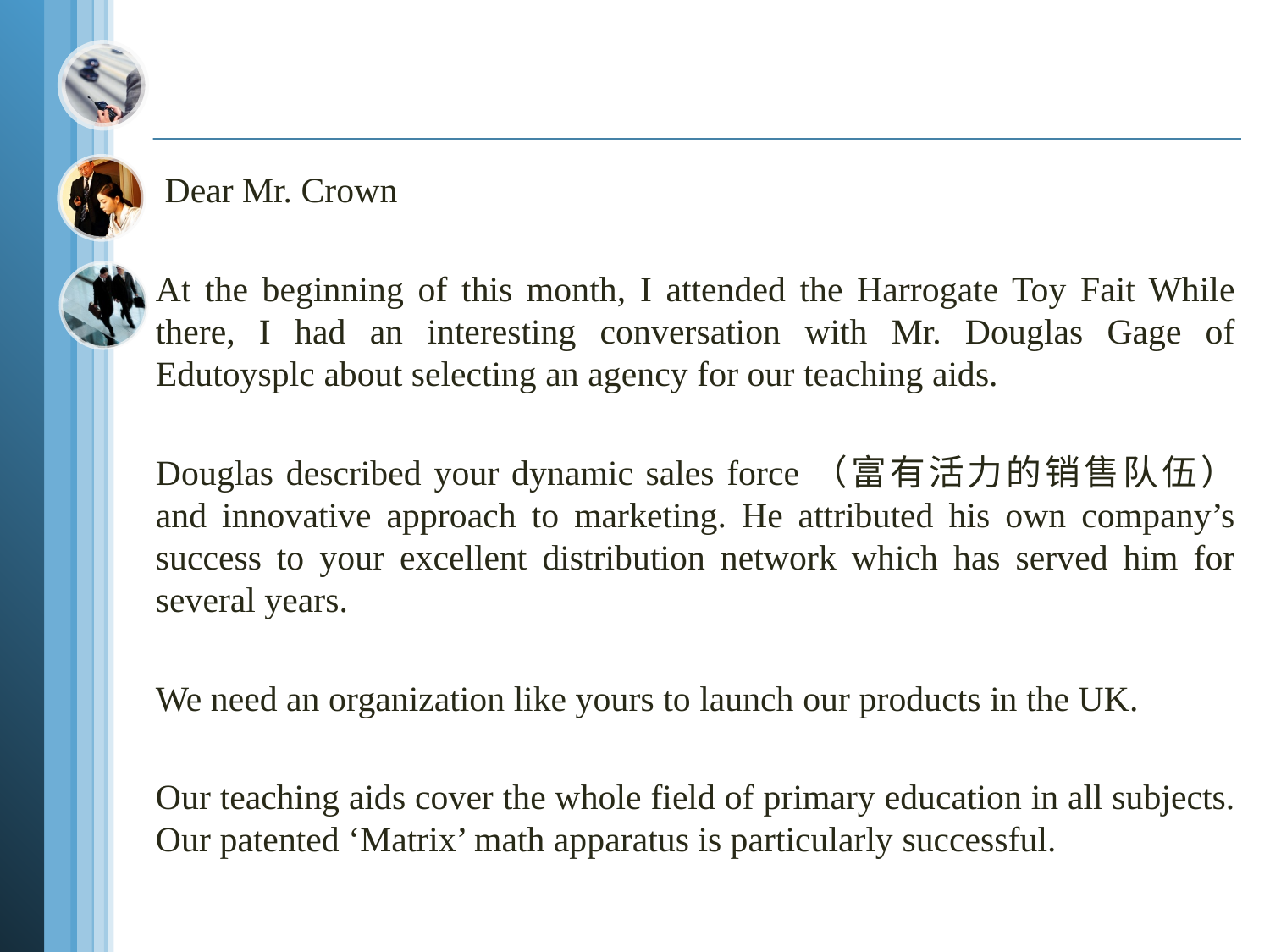

#
 Dear Mr. Crown

At the beginning of this month, I attended the Harrogate Toy Fait While there, I had an interesting conversation with Mr. Douglas Gage of Edutoysplc about selecting an agency for our teaching aids.

Douglas described your dynamic sales force（富有活力的销售队伍） and innovative approach to marketing. He attributed his own company’s success to your excellent distribution network which has served him for several years.

We need an organization like yours to launch our products in the UK.

Our teaching aids cover the whole field of primary education in all subjects. Our patented ‘Matrix’ math apparatus is particularly successful.